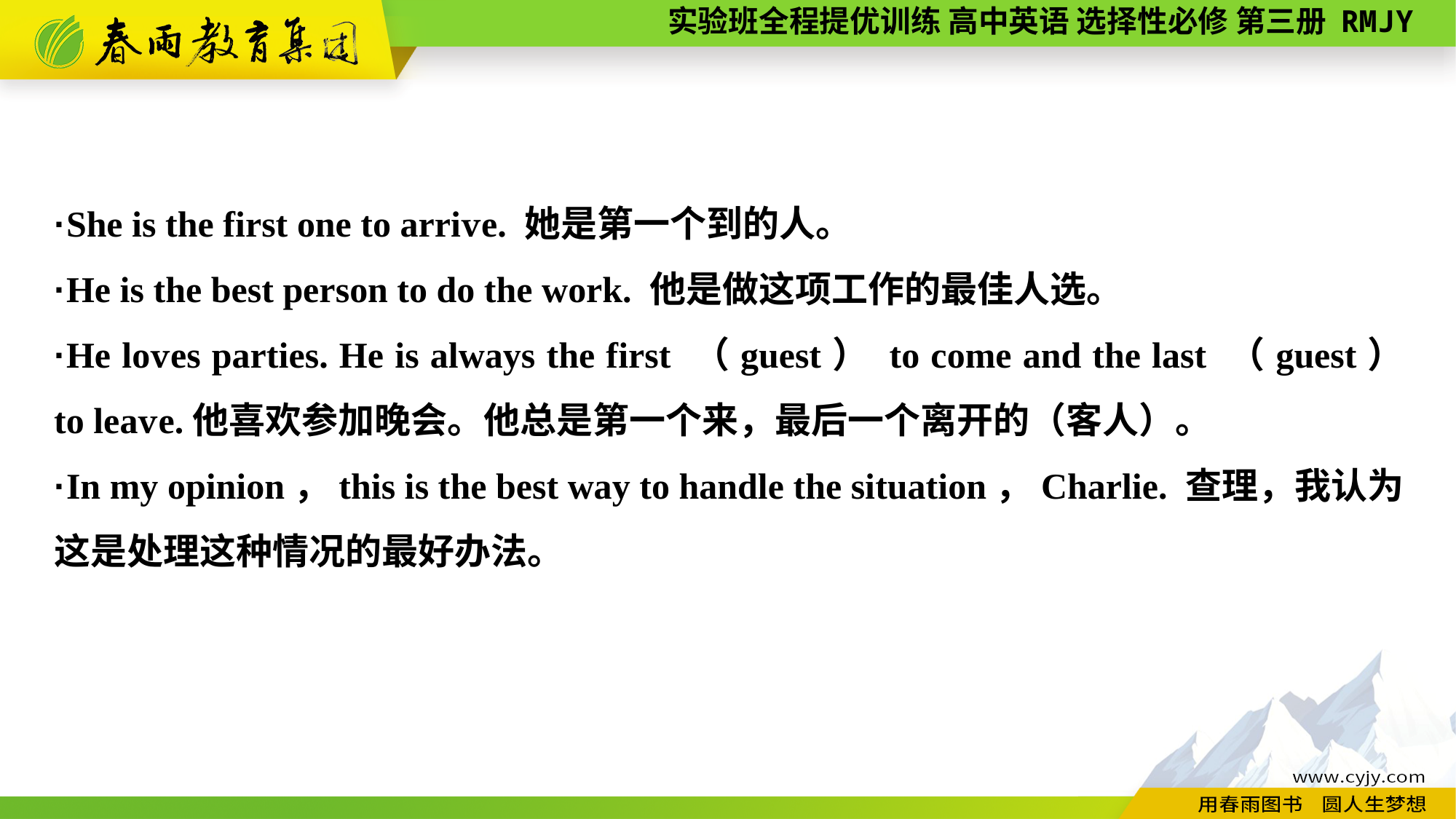

·She is the first one to arrive. 她是第一个到的人。
·He is the best person to do the work. 他是做这项工作的最佳人选。
·He loves parties. He is always the first （guest） to come and the last （guest） to leave.他喜欢参加晚会。他总是第一个来，最后一个离开的（客人）。
·In my opinion，this is the best way to handle the situation，Charlie. 查理，我认为这是处理这种情况的最好办法。